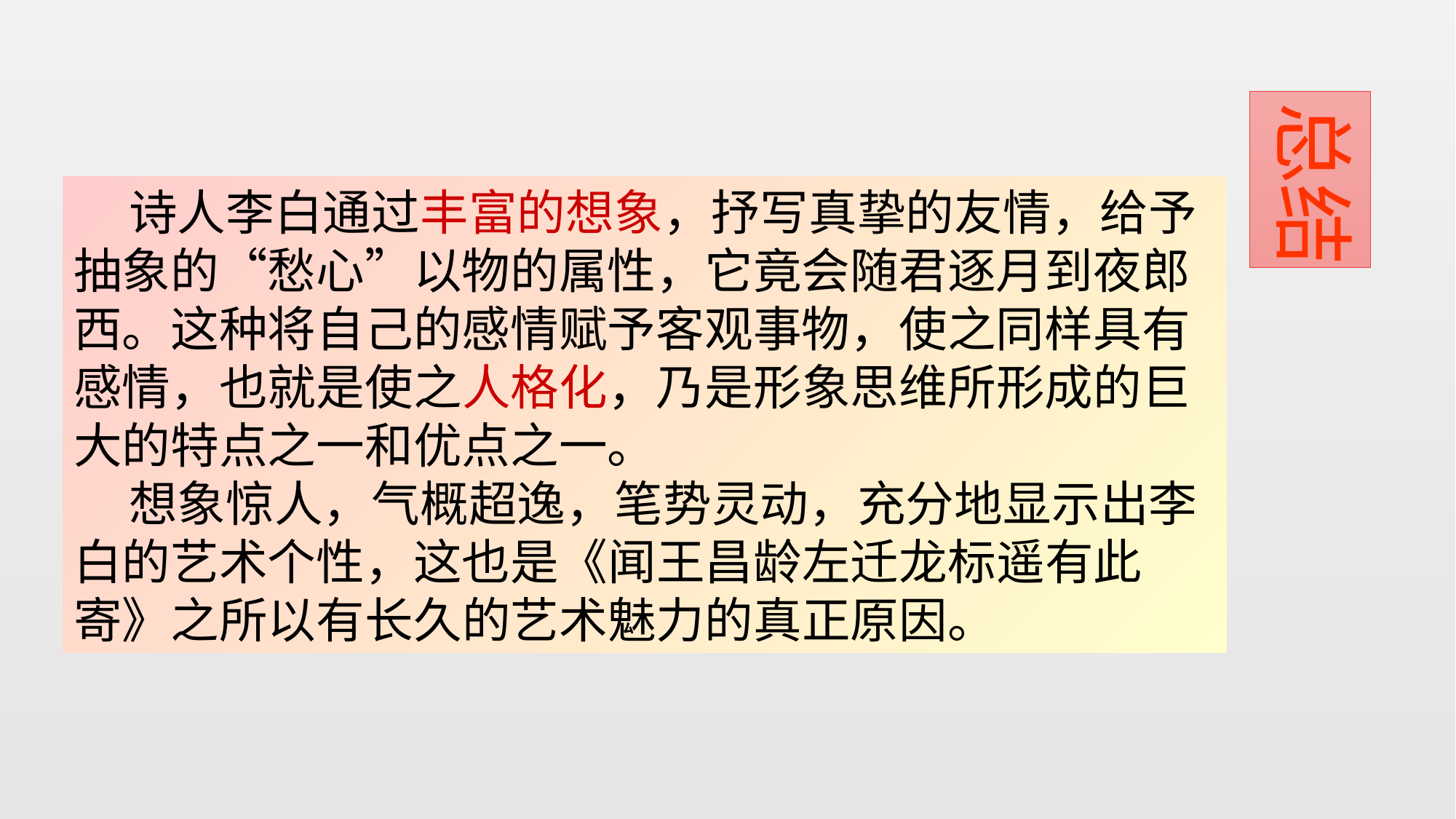

总结
    诗人李白通过丰富的想象，抒写真挚的友情，给予抽象的“愁心”以物的属性，它竟会随君逐月到夜郎西。这种将自己的感情赋予客观事物，使之同样具有感情，也就是使之人格化，乃是形象思维所形成的巨大的特点之一和优点之一。
    想象惊人，气概超逸，笔势灵动，充分地显示出李白的艺术个性，这也是《闻王昌龄左迁龙标遥有此寄》之所以有长久的艺术魅力的真正原因。